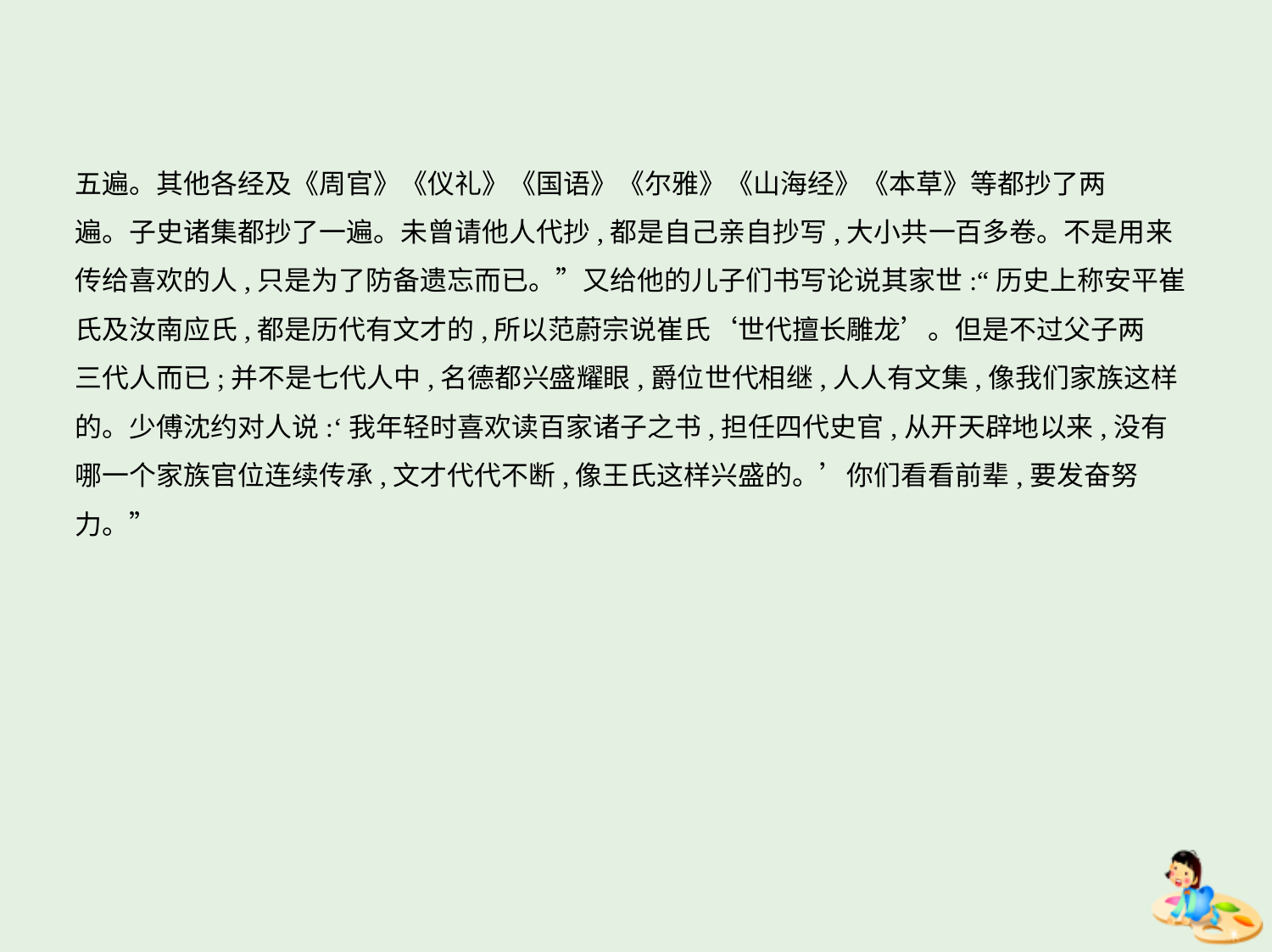

五遍。其他各经及《周官》《仪礼》《国语》《尔雅》《山海经》《本草》等都抄了两
遍。子史诸集都抄了一遍。未曾请他人代抄,都是自己亲自抄写,大小共一百多卷。不是用来
传给喜欢的人,只是为了防备遗忘而已。”又给他的儿子们书写论说其家世:“历史上称安平崔氏及汝南应氏,都是历代有文才的,所以范蔚宗说崔氏‘世代擅长雕龙’。但是不过父子两
三代人而已;并不是七代人中,名德都兴盛耀眼,爵位世代相继,人人有文集,像我们家族这样
的。少傅沈约对人说:‘我年轻时喜欢读百家诸子之书,担任四代史官,从开天辟地以来,没有
哪一个家族官位连续传承,文才代代不断,像王氏这样兴盛的。’你们看看前辈,要发奋努
力。”